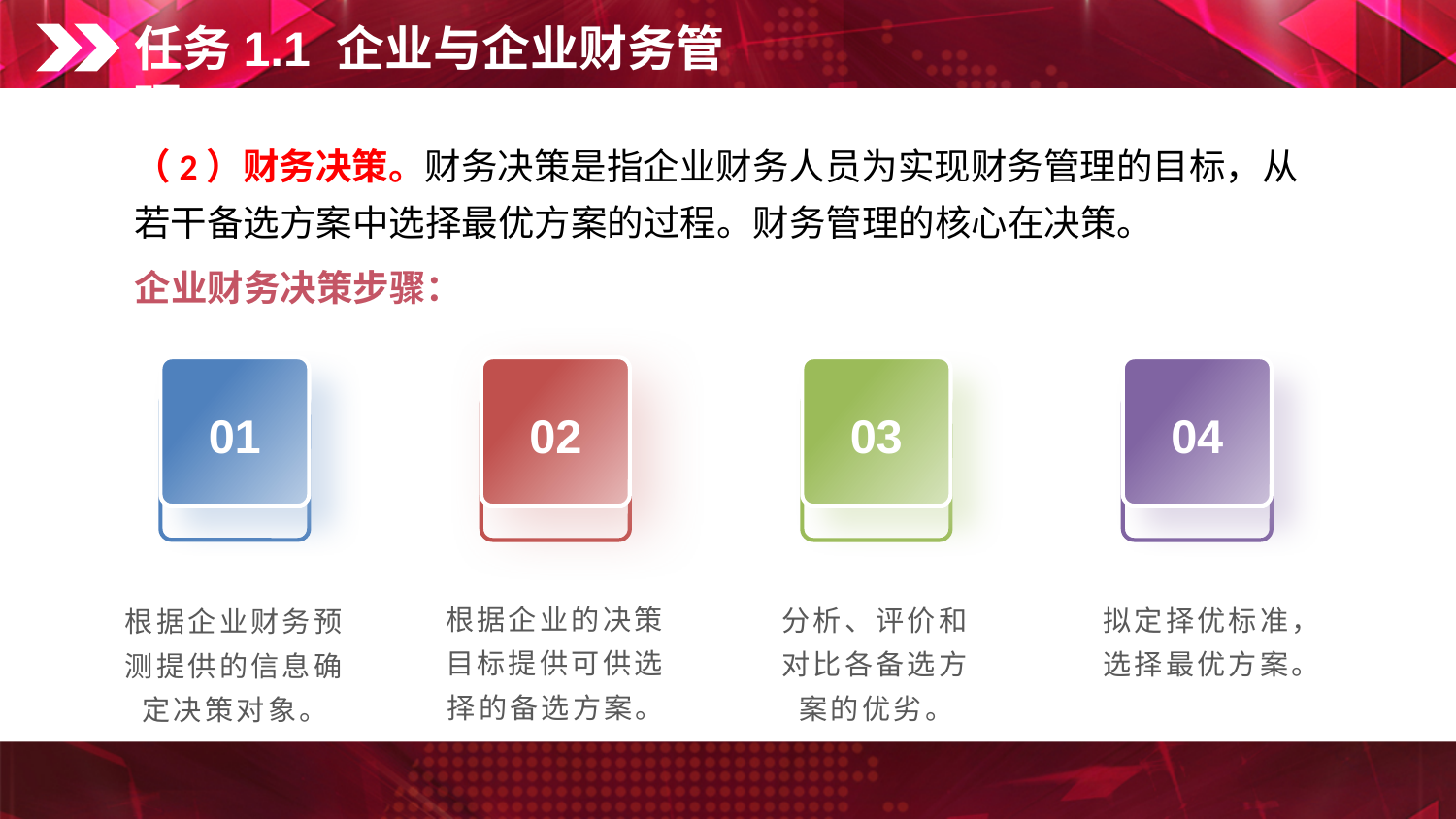

任务1.1 企业与企业财务管理

（2）财务决策。财务决策是指企业财务人员为实现财务管理的目标，从若干备选方案中选择最优方案的过程。财务管理的核心在决策。
企业财务决策步骤：

01
02
03
04

根据企业的决策目标提供可供选择的备选方案。
分析、评价和对比各备选方案的优劣。
拟定择优标准，选择最优方案。
根据企业财务预测提供的信息确定决策对象。